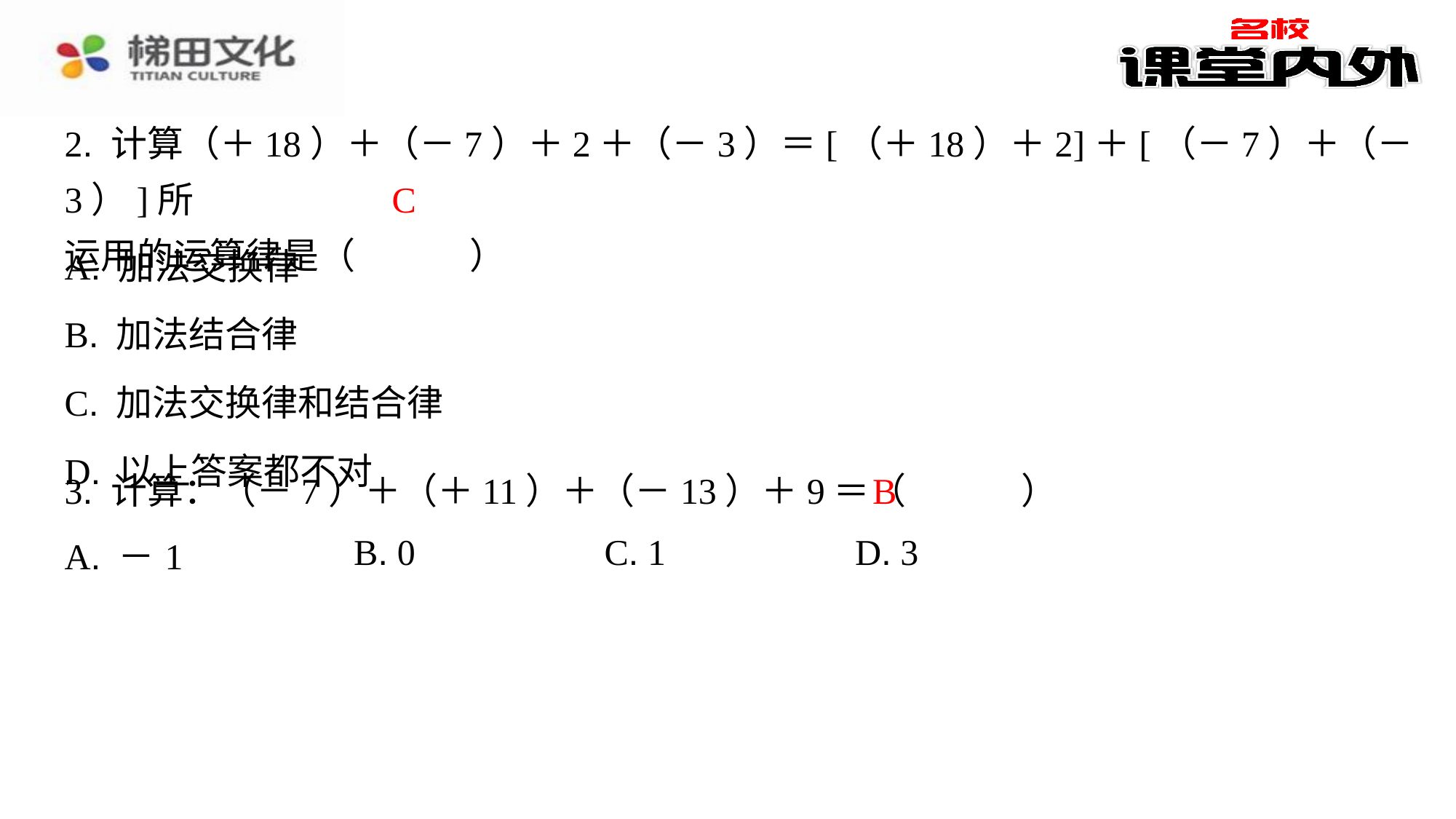

2. 计算（＋18）＋（－7）＋2＋（－3）＝[（＋18）＋2]＋[（－7）＋（－3）]所
运用的运算律是（　C　）
C
| A. 加法交换律 |
| --- |
| B. 加法结合律 |
| C. 加法交换律和结合律 |
| D. 以上答案都不对 |
B
3. 计算：（－7）＋（＋11）＋（－13）＋9＝（　B　）
| A. －1 | B. 0 | C. 1 | D. 3 |
| --- | --- | --- | --- |